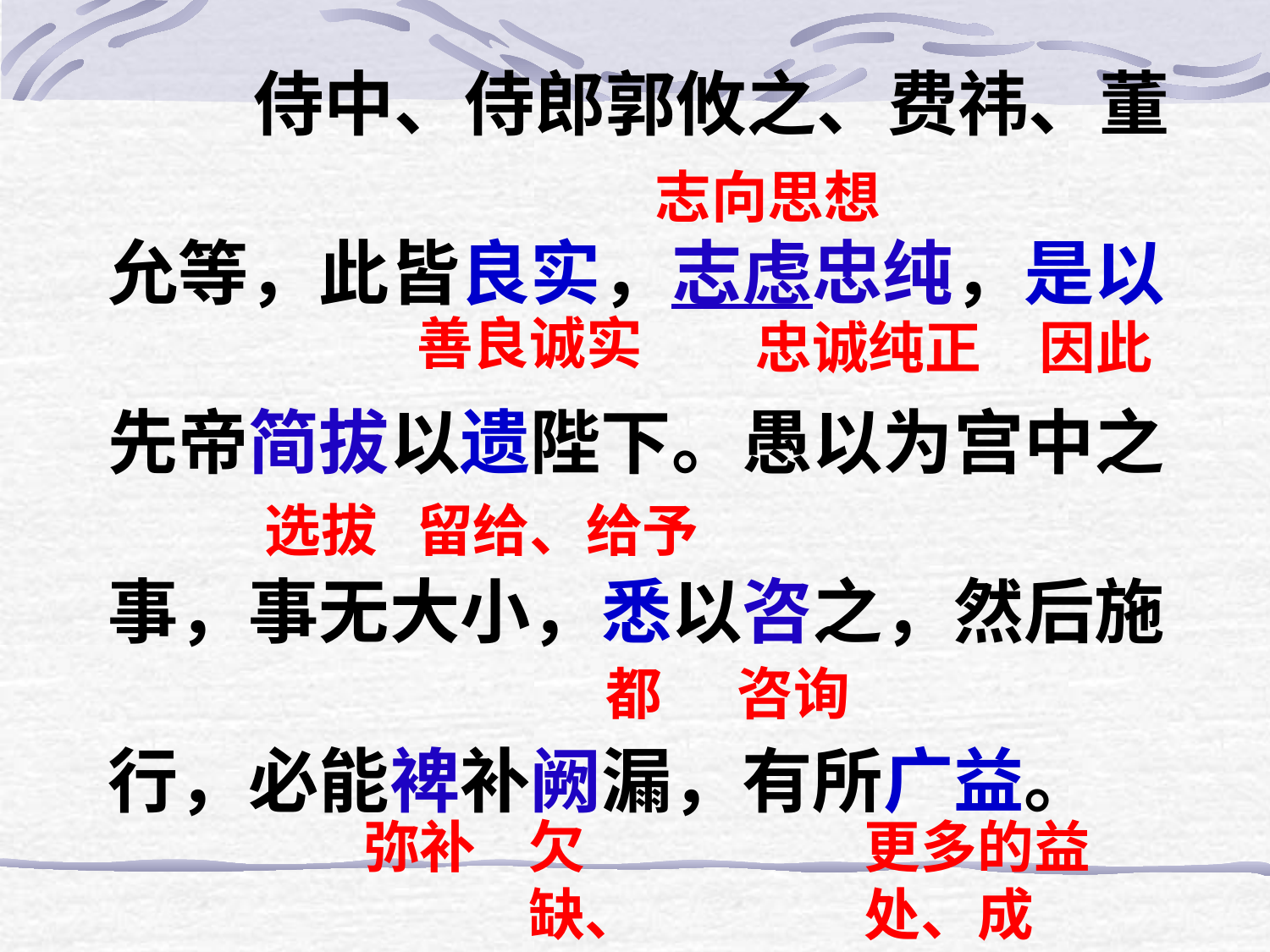

侍中、侍郎郭攸之、费祎、董

允等，此皆良实，志虑忠纯，是以

先帝简拔以遗陛下。愚以为宫中之

事，事无大小，悉以咨之，然后施

行，必能裨补阙漏，有所广益。
志向思想
善良诚实
因此
忠诚纯正
选拔
留给、给予
都
咨询
弥补
欠缺、弊病
更多的益处、成效。